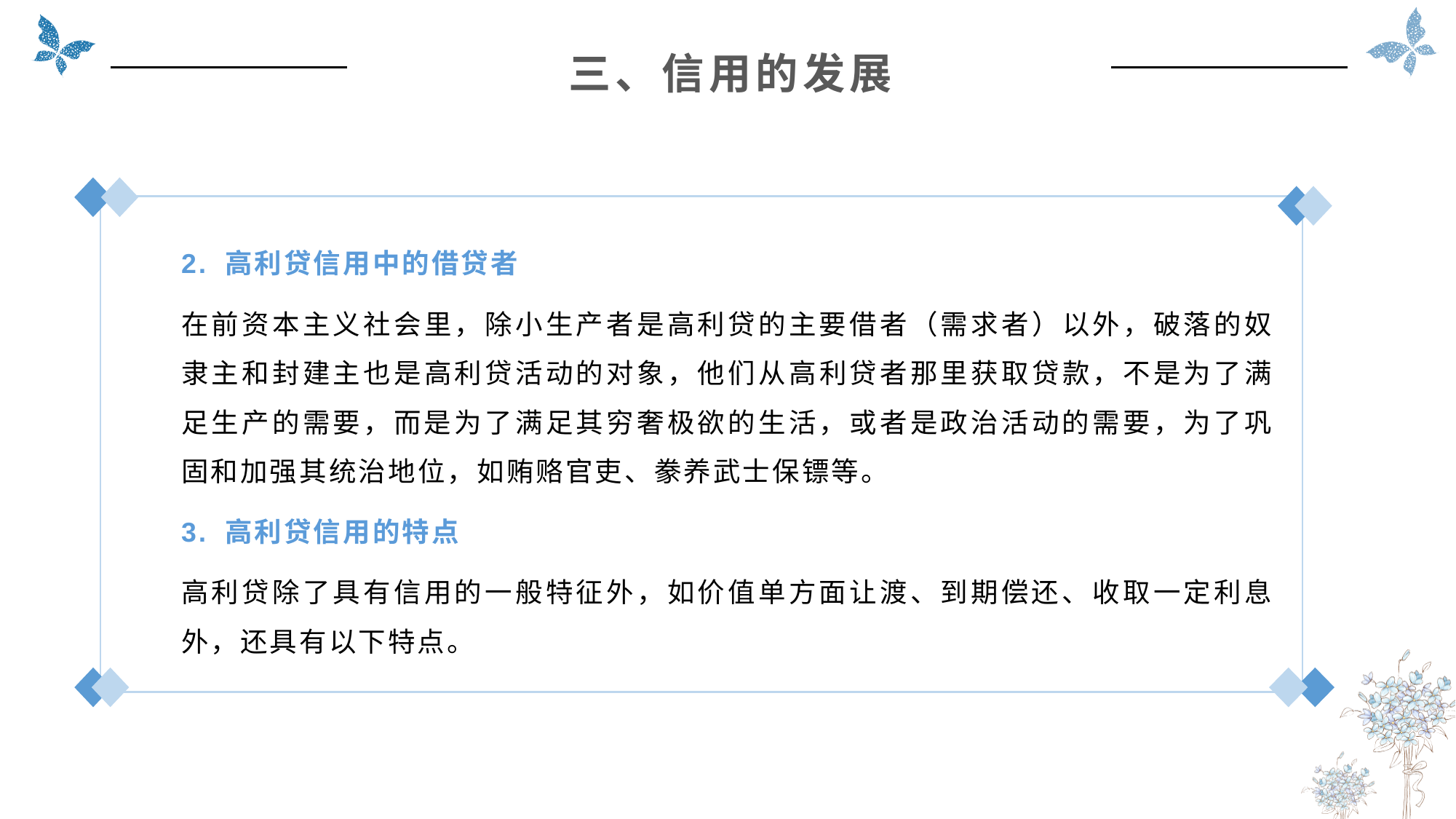

三、信用的发展

2. 高利贷信用中的借贷者
在前资本主义社会里，除小生产者是高利贷的主要借者（需求者）以外，破落的奴隶主和封建主也是高利贷活动的对象，他们从高利贷者那里获取贷款，不是为了满足生产的需要，而是为了满足其穷奢极欲的生活，或者是政治活动的需要，为了巩固和加强其统治地位，如贿赂官吏、豢养武士保镖等。
3. 高利贷信用的特点
高利贷除了具有信用的一般特征外，如价值单方面让渡、到期偿还、收取一定利息外，还具有以下特点。